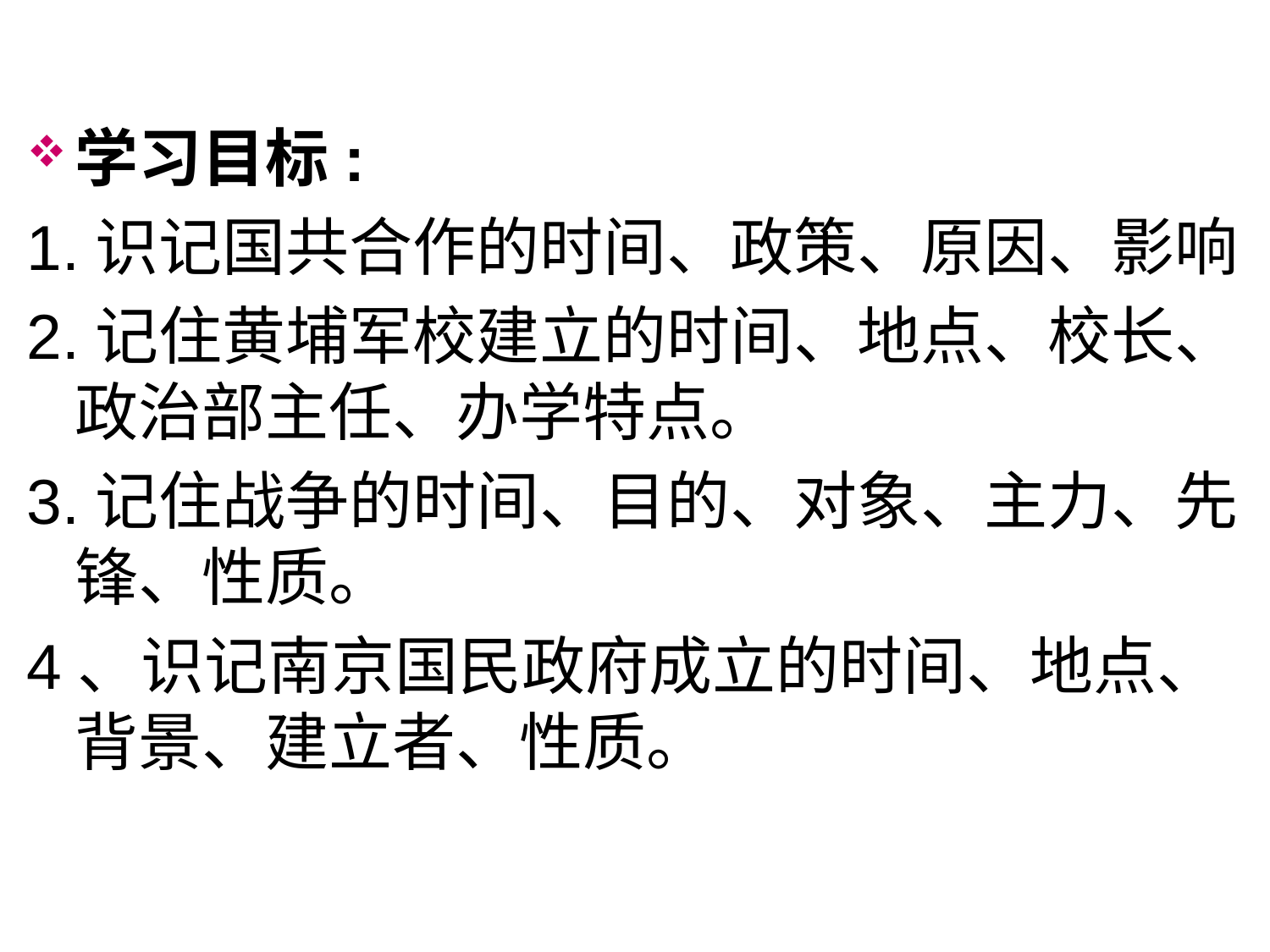

学习目标:
1.识记国共合作的时间、政策、原因、影响
2.记住黄埔军校建立的时间、地点、校长、政治部主任、办学特点。
3.记住战争的时间、目的、对象、主力、先锋、性质。
4、识记南京国民政府成立的时间、地点、背景、建立者、性质。

#
2